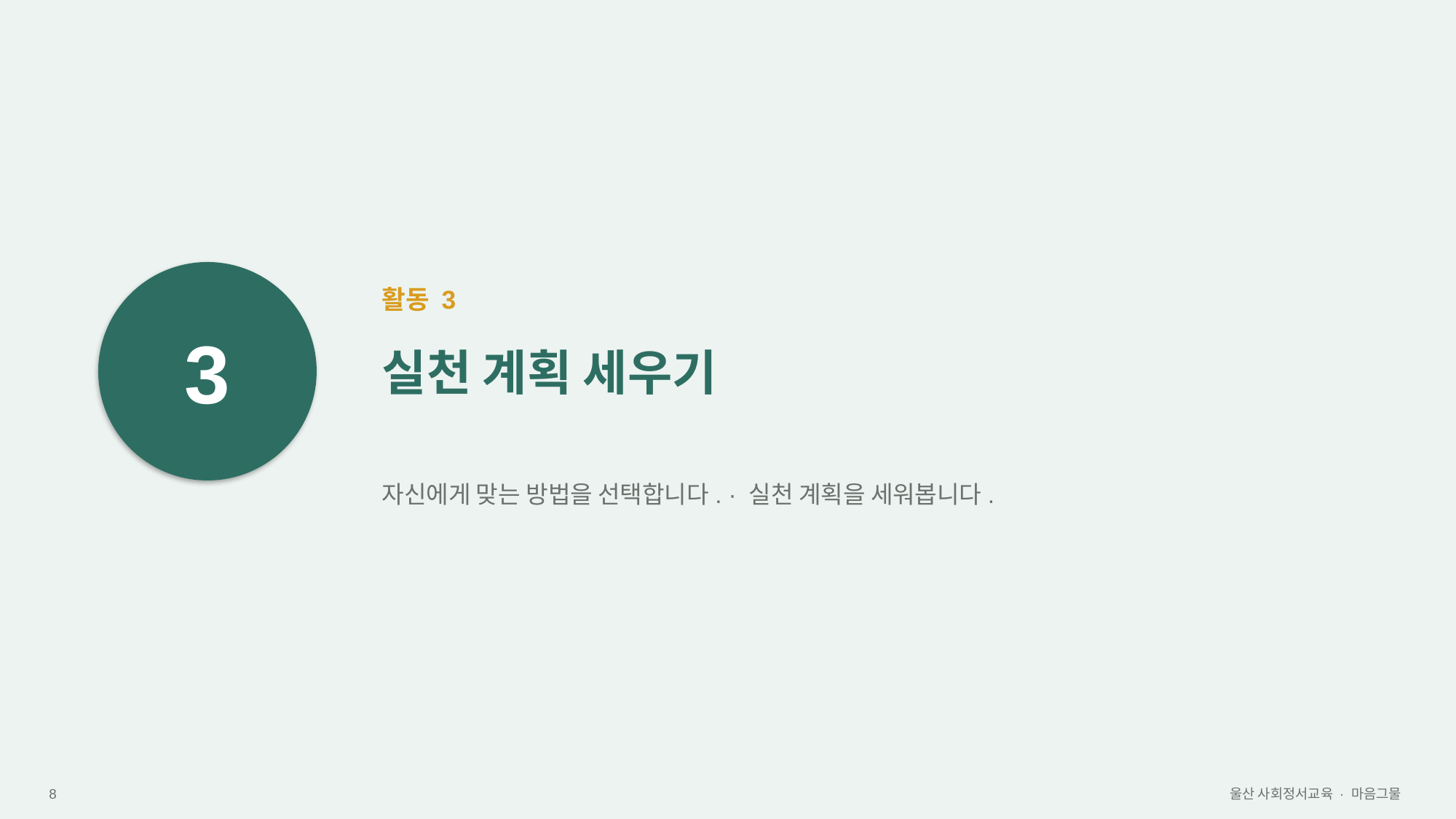

3
활동 3
실천 계획 세우기
자신에게 맞는 방법을 선택합니다. · 실천 계획을 세워봅니다.
8
울산 사회정서교육 · 마음그물